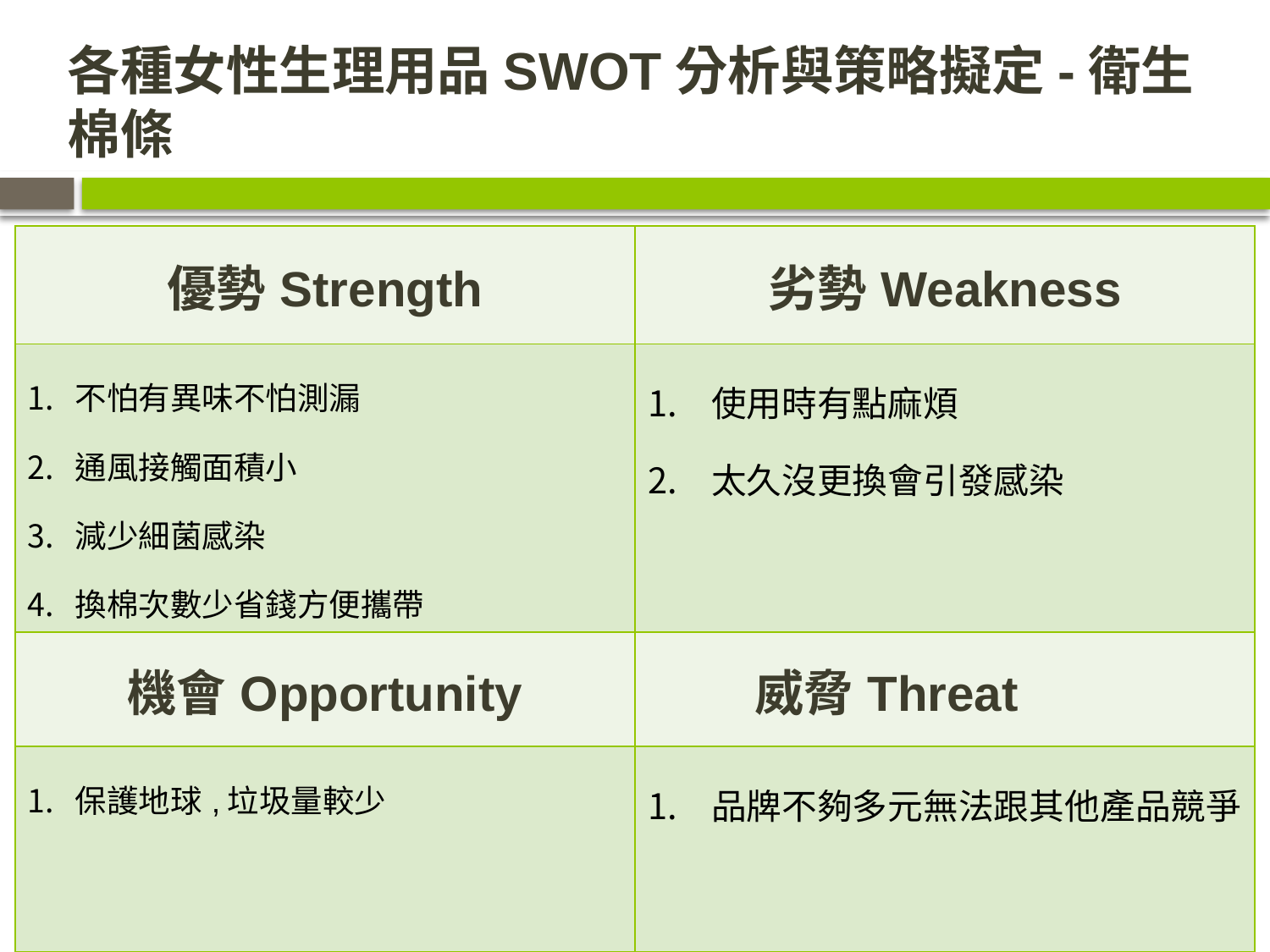

# 各種女性生理用品SWOT分析與策略擬定-衛生棉條
| 優勢Strength | 劣勢Weakness |
| --- | --- |
| 不怕有異味不怕測漏 通風接觸面積小 減少細菌感染 換棉次數少省錢方便攜帶 | 使用時有點麻煩 太久沒更換會引發感染 |
| 機會Opportunity | 威脅Threat |
| 保護地球,垃圾量較少 | 品牌不夠多元無法跟其他產品競爭 |